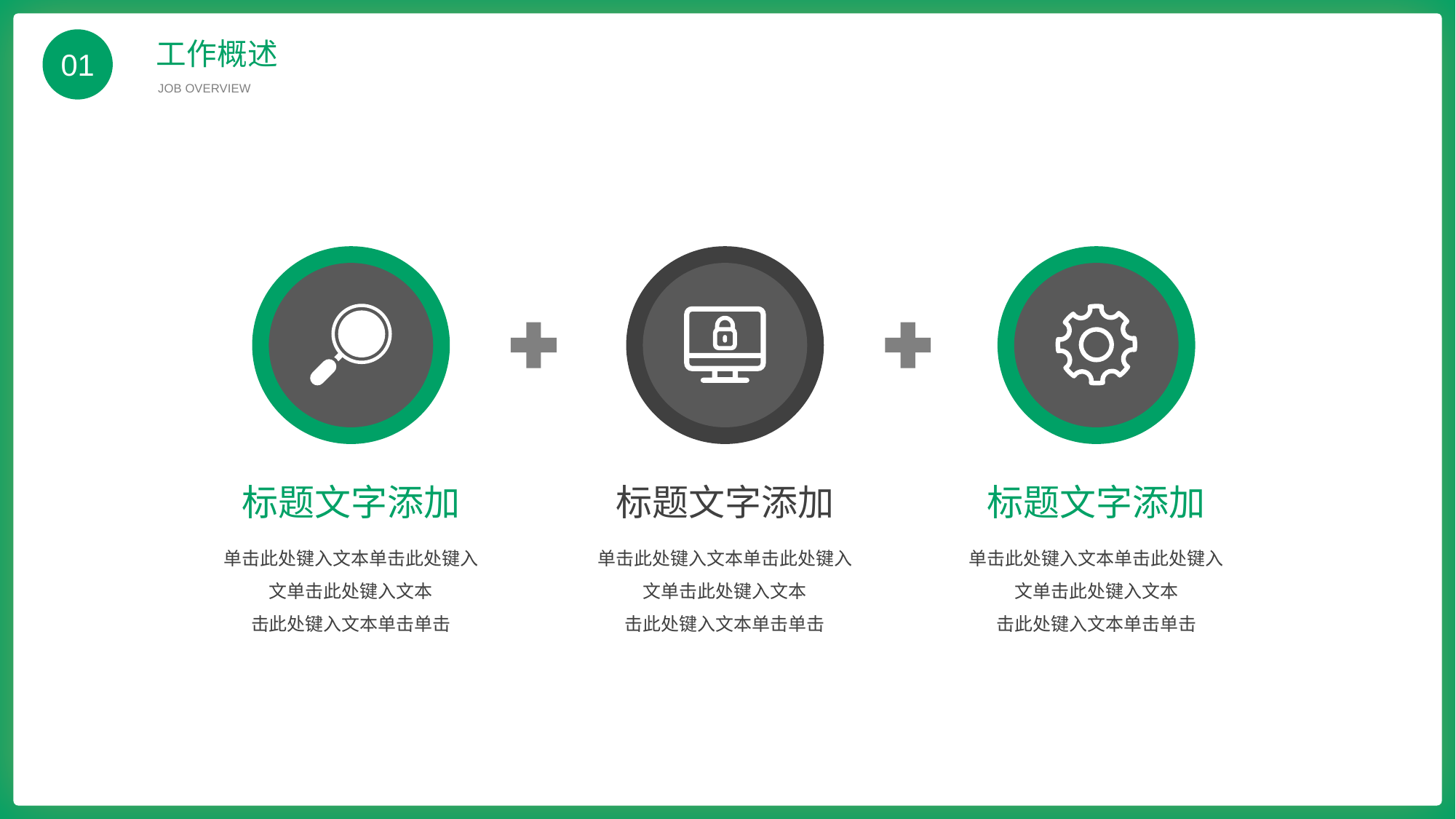

工作概述
JOB OVERVIEW
01

标题文字添加
单击此处键入文本单击此处键入文单击此处键入文本
击此处键入文本单击单击

标题文字添加
单击此处键入文本单击此处键入文单击此处键入文本
击此处键入文本单击单击

标题文字添加
单击此处键入文本单击此处键入文单击此处键入文本
击此处键入文本单击单击